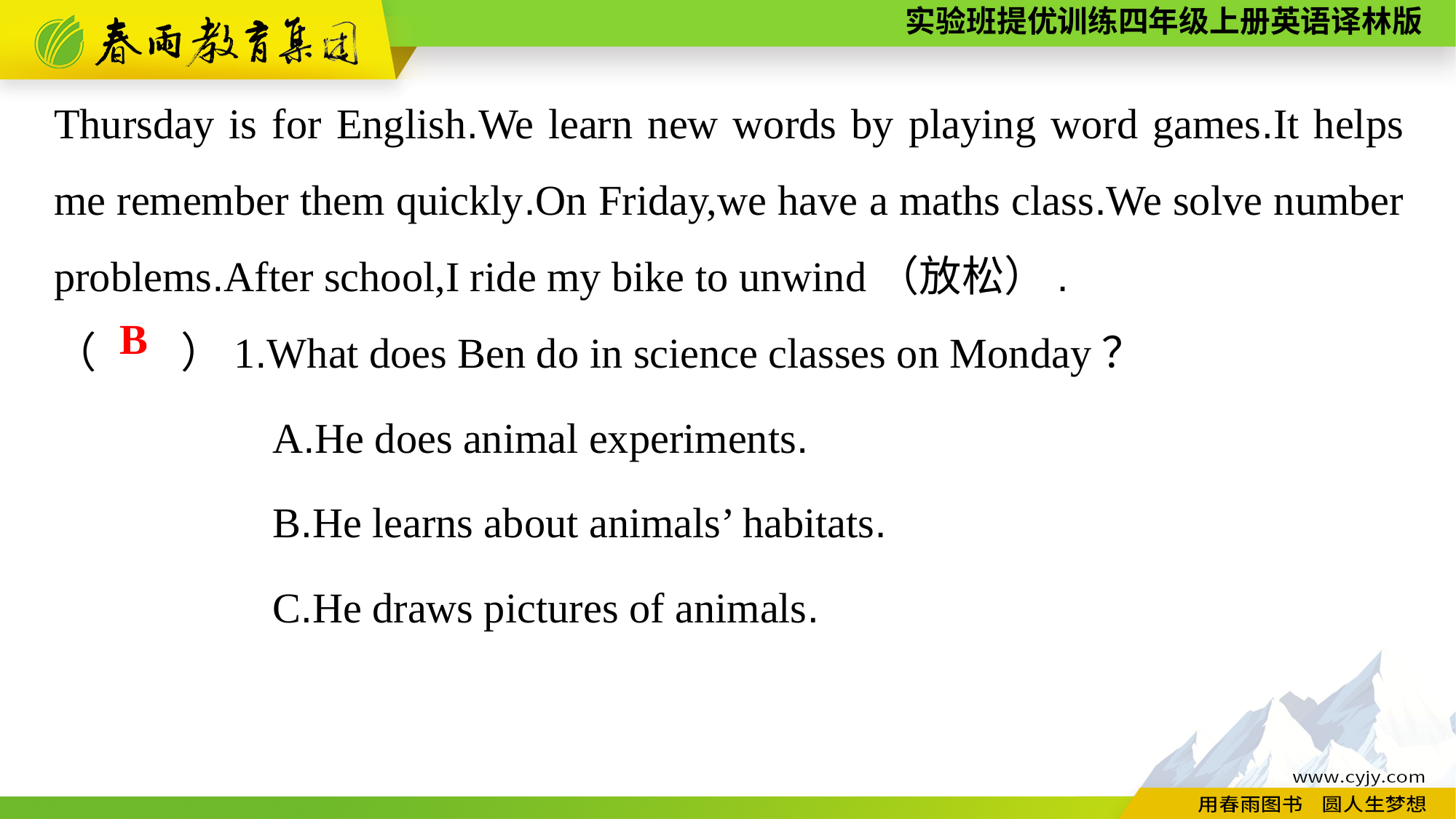

Thursday is for English.We learn new words by playing word games.It helps me remember them quickly.On Friday,we have a maths class.We solve number problems.After school,I ride my bike to unwind（放松）.
（　　）1.What does Ben do in science classes on Monday？
A.He does animal experiments.
B.He learns about animals’ habitats.
C.He draws pictures of animals.
B